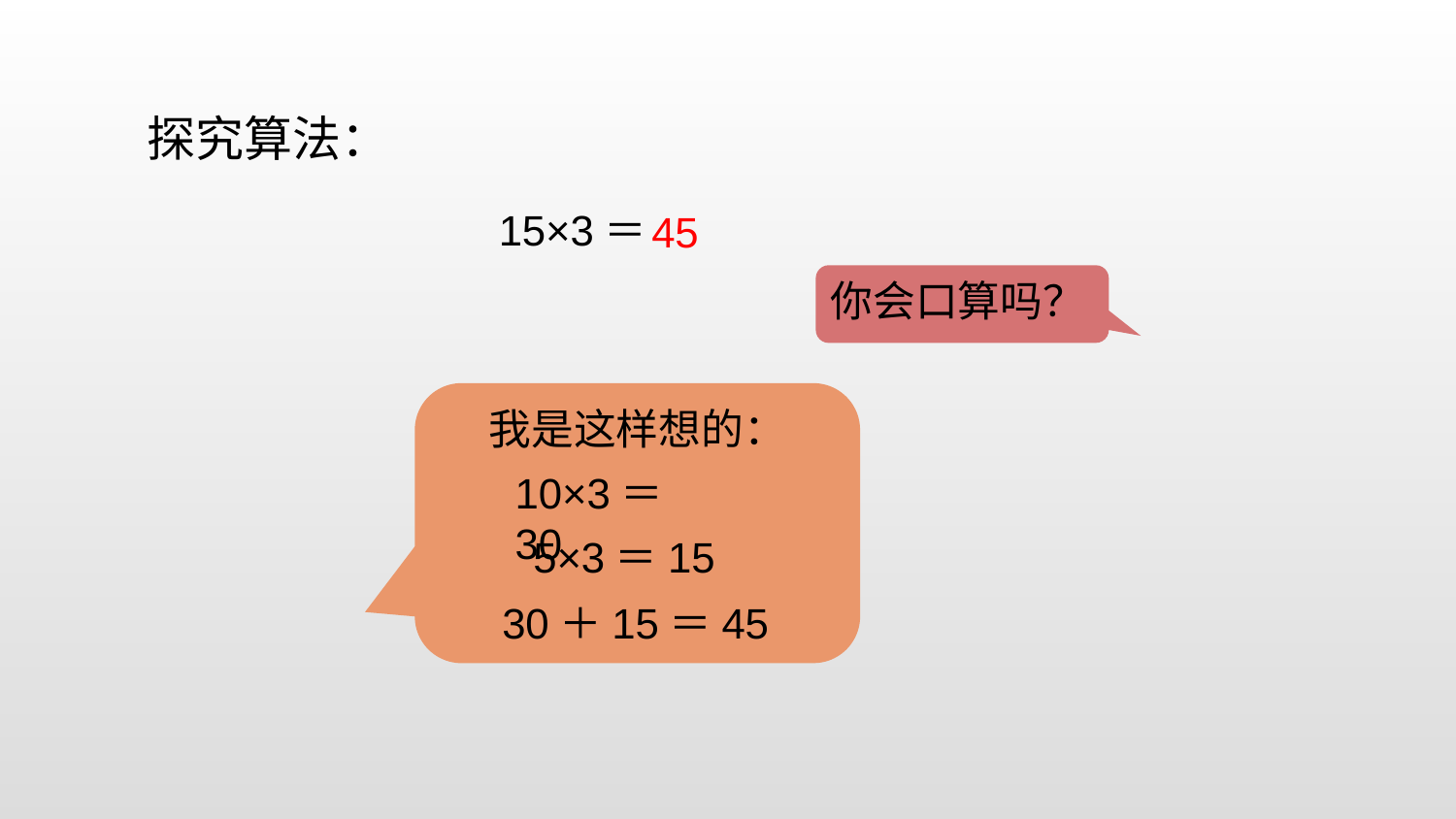

探究算法：
15×3＝
45
你会口算吗？
我是这样想的：

10×3＝30
5×3＝15
30＋15＝45